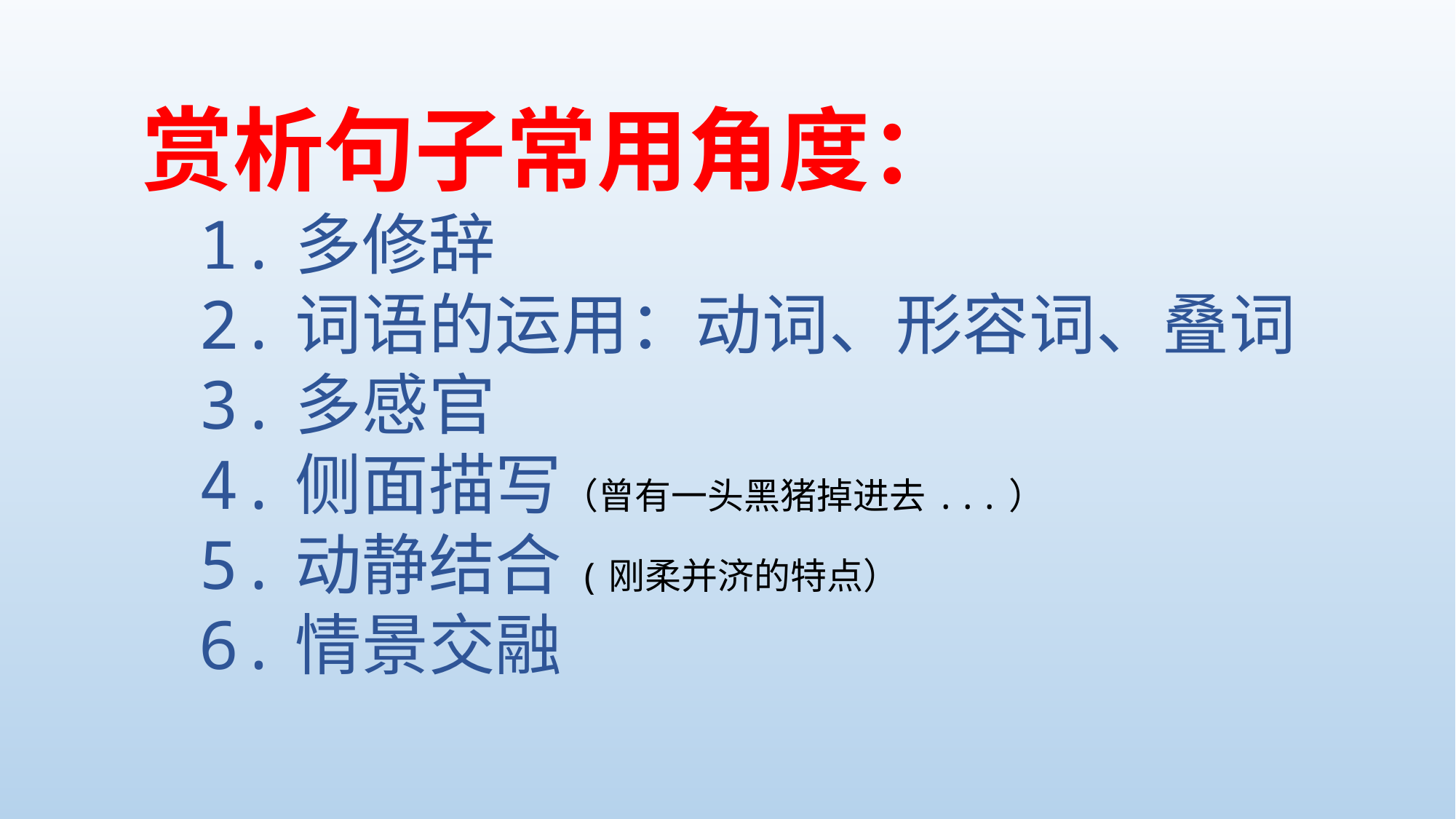

赏析句子常用角度：
   1.多修辞
   2.词语的运用：动词、形容词、叠词
   3.多感官
   4.侧面描写（曾有一头黑猪掉进去...）
   5.动静结合(刚柔并济的特点）
   6.情景交融